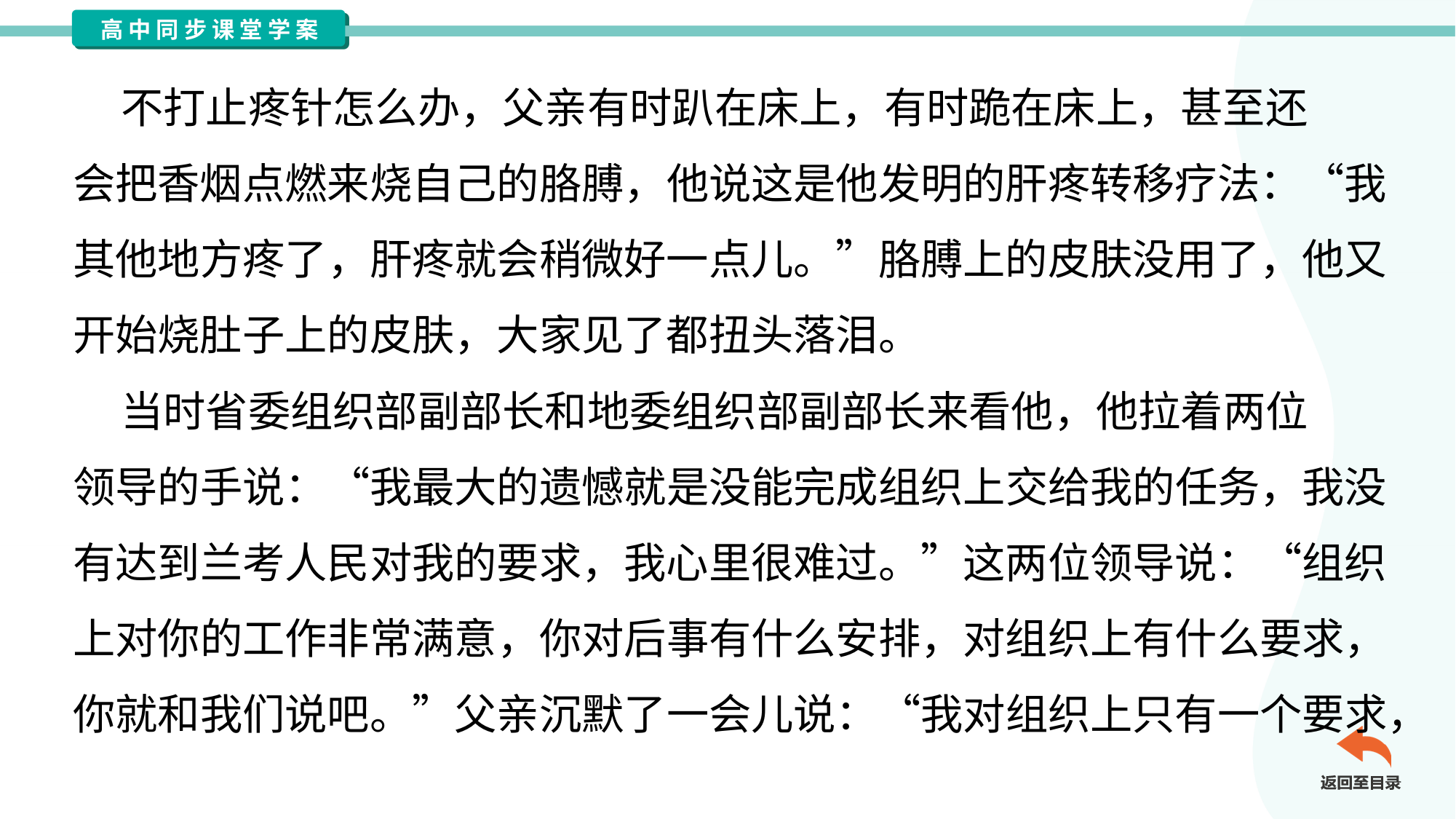

不打止疼针怎么办，父亲有时趴在床上，有时跪在床上，甚至还
会把香烟点燃来烧自己的胳膊，他说这是他发明的肝疼转移疗法：“我
其他地方疼了，肝疼就会稍微好一点儿。”胳膊上的皮肤没用了，他又
开始烧肚子上的皮肤，大家见了都扭头落泪。
    当时省委组织部副部长和地委组织部副部长来看他，他拉着两位
领导的手说：“我最大的遗憾就是没能完成组织上交给我的任务，我没
有达到兰考人民对我的要求，我心里很难过。”这两位领导说：“组织
上对你的工作非常满意，你对后事有什么安排，对组织上有什么要求，
你就和我们说吧。”父亲沉默了一会儿说：“我对组织上只有一个要求，